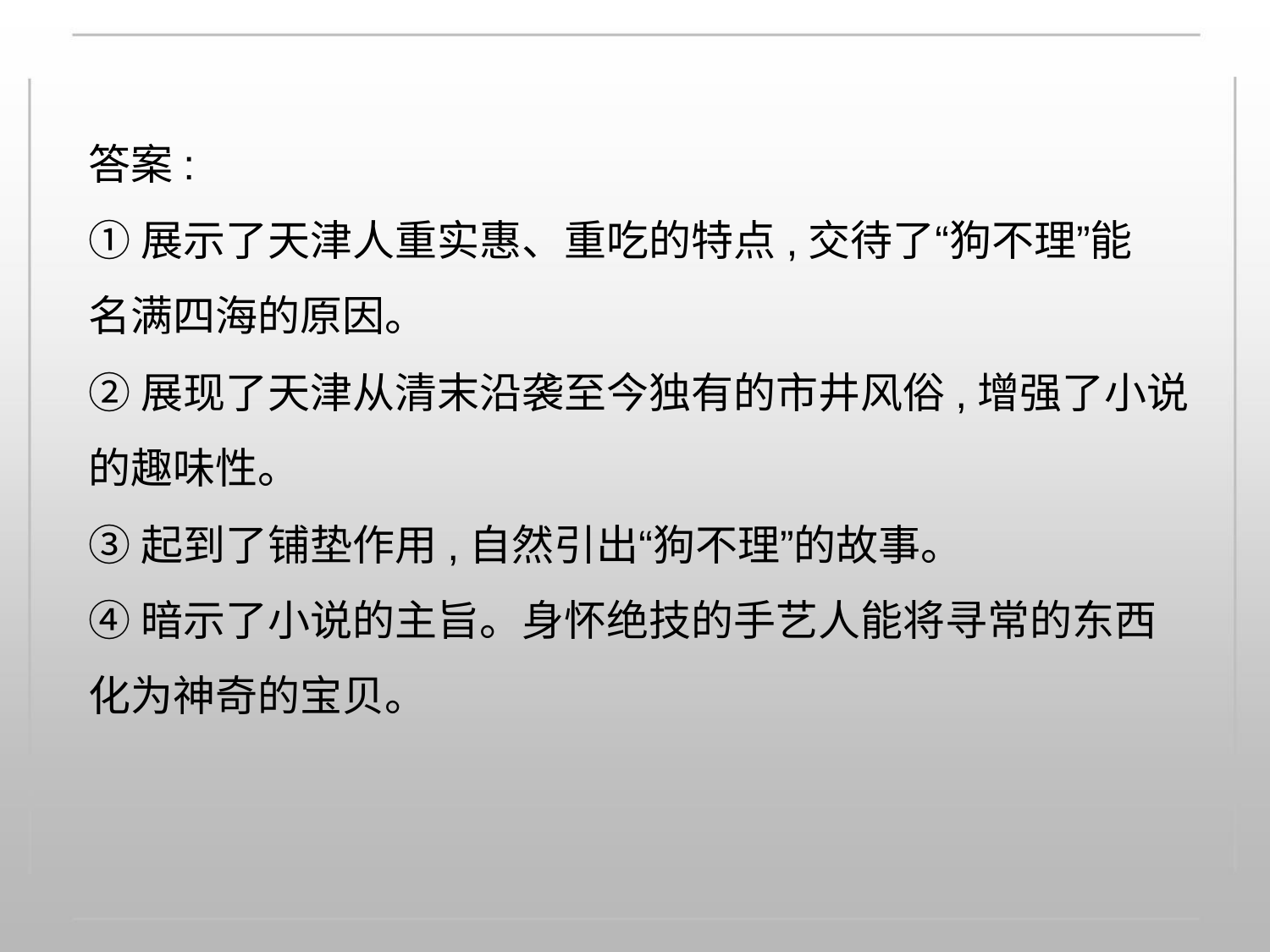

答案:
①展示了天津人重实惠、重吃的特点,交待了“狗不理”能
名满四海的原因。
②展现了天津从清末沿袭至今独有的市井风俗,增强了小说
的趣味性。
③起到了铺垫作用,自然引出“狗不理”的故事。
④暗示了小说的主旨。身怀绝技的手艺人能将寻常的东西
化为神奇的宝贝。